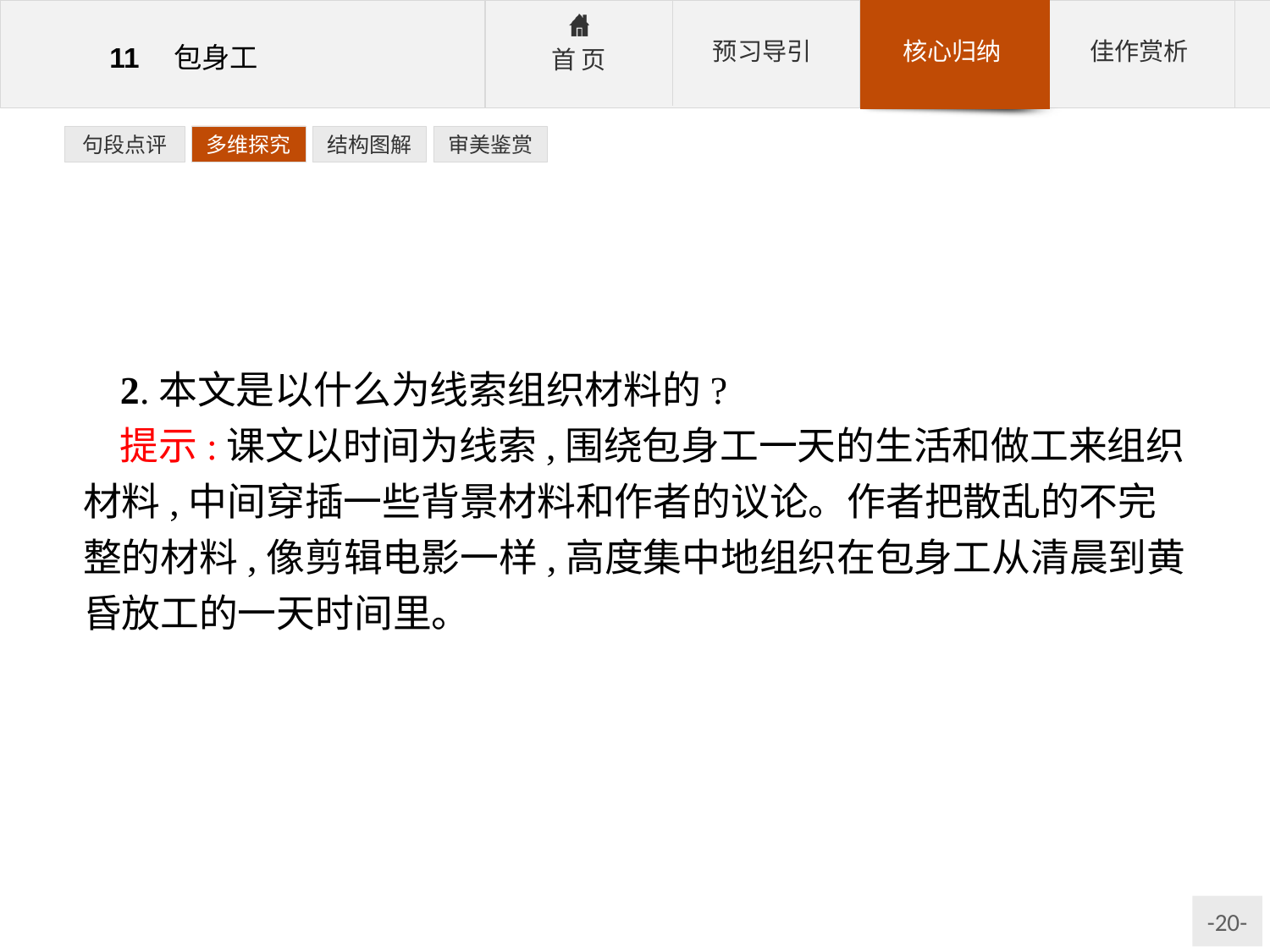

句段点评
多维探究
结构图解
审美鉴赏
2.本文是以什么为线索组织材料的?
提示:课文以时间为线索,围绕包身工一天的生活和做工来组织材料,中间穿插一些背景材料和作者的议论。作者把散乱的不完整的材料,像剪辑电影一样,高度集中地组织在包身工从清晨到黄昏放工的一天时间里。